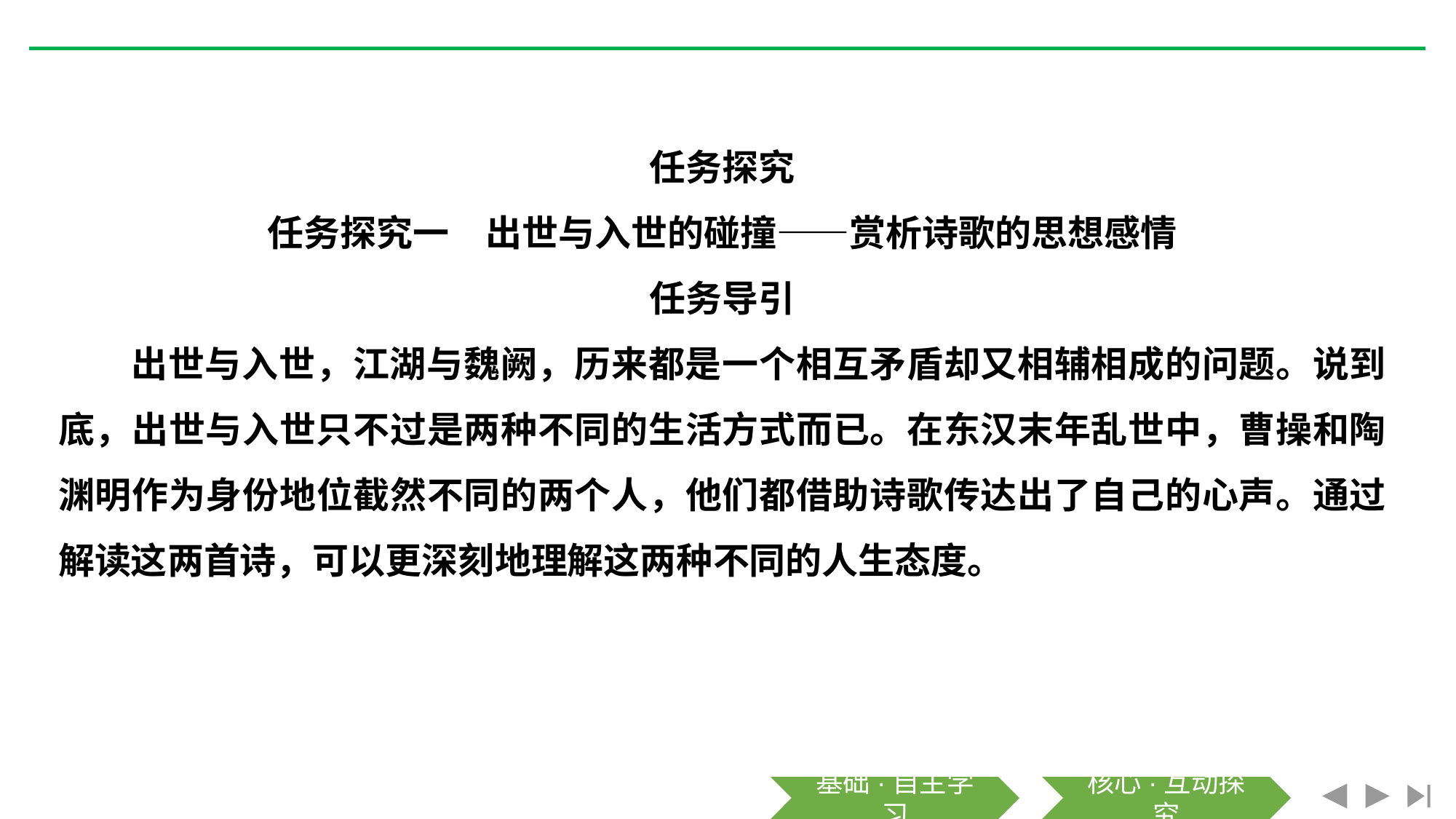

任务探究
任务探究一　出世与入世的碰撞——赏析诗歌的思想感情
任务导引
出世与入世，江湖与魏阙，历来都是一个相互矛盾却又相辅相成的问题。说到底，出世与入世只不过是两种不同的生活方式而已。在东汉末年乱世中，曹操和陶渊明作为身份地位截然不同的两个人，他们都借助诗歌传达出了自己的心声。通过解读这两首诗，可以更深刻地理解这两种不同的人生态度。